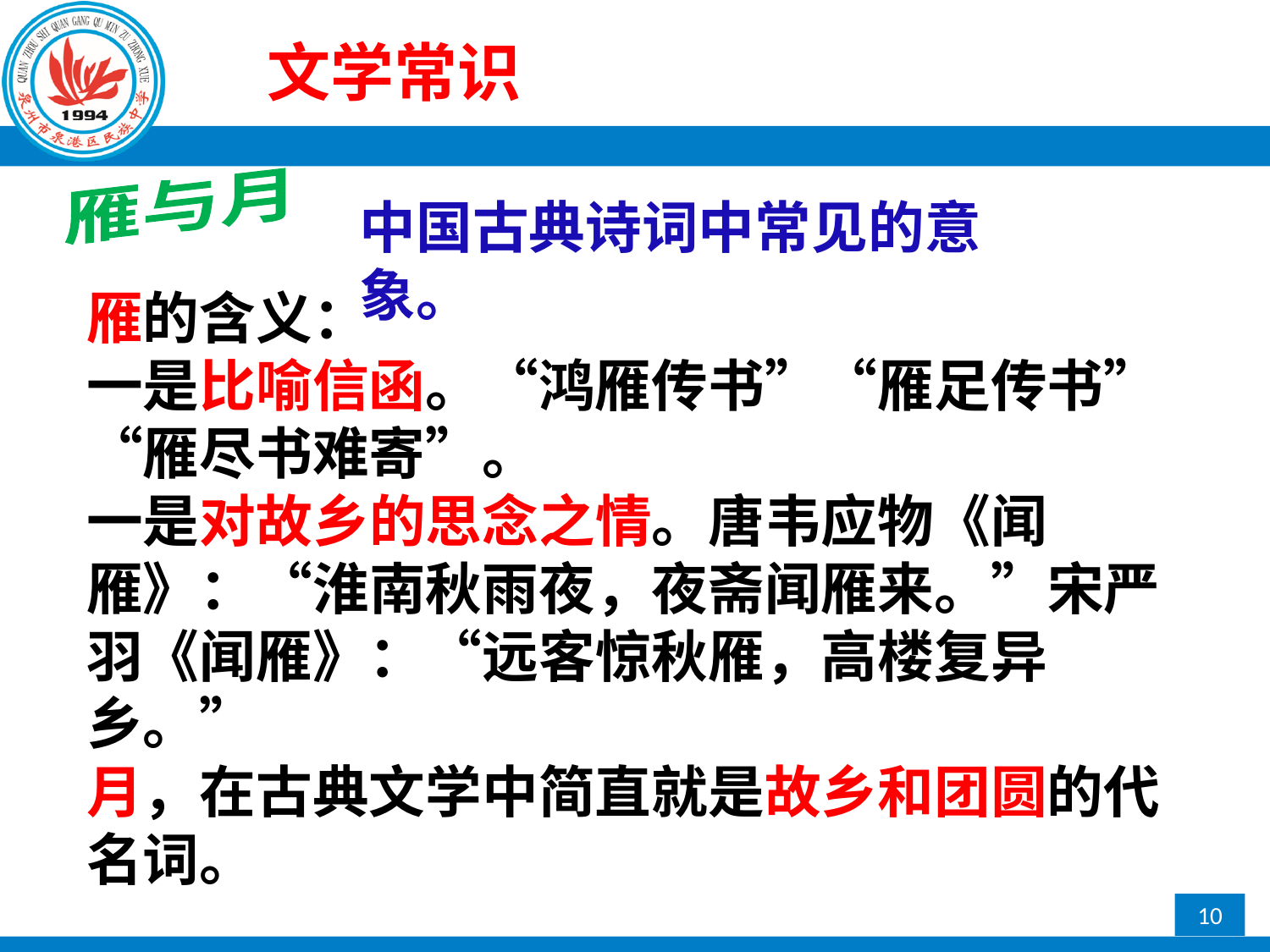

文学常识
雁与月
中国古典诗词中常见的意象。
雁的含义：
一是比喻信函。“鸿雁传书”“雁足传书”“雁尽书难寄”。
一是对故乡的思念之情。唐韦应物《闻雁》：“淮南秋雨夜，夜斋闻雁来。”宋严羽《闻雁》：“远客惊秋雁，高楼复异乡。”
月，在古典文学中简直就是故乡和团圆的代名词。